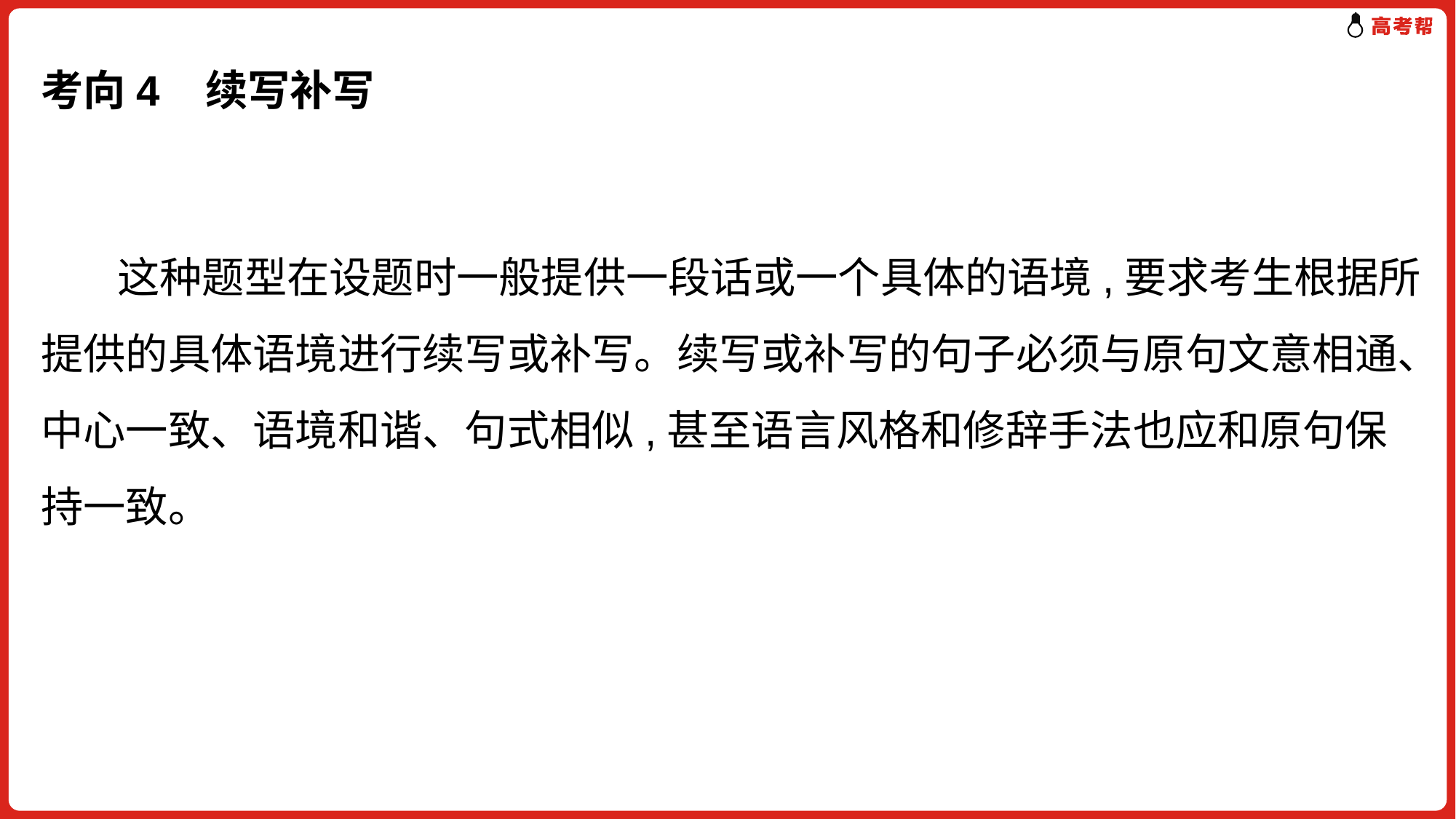

# 考向4   续写补写
       这种题型在设题时一般提供一段话或一个具体的语境,要求考生根据所提供的具体语境进行续写或补写。续写或补写的句子必须与原句文意相通、中心一致、语境和谐、句式相似,甚至语言风格和修辞手法也应和原句保持一致。